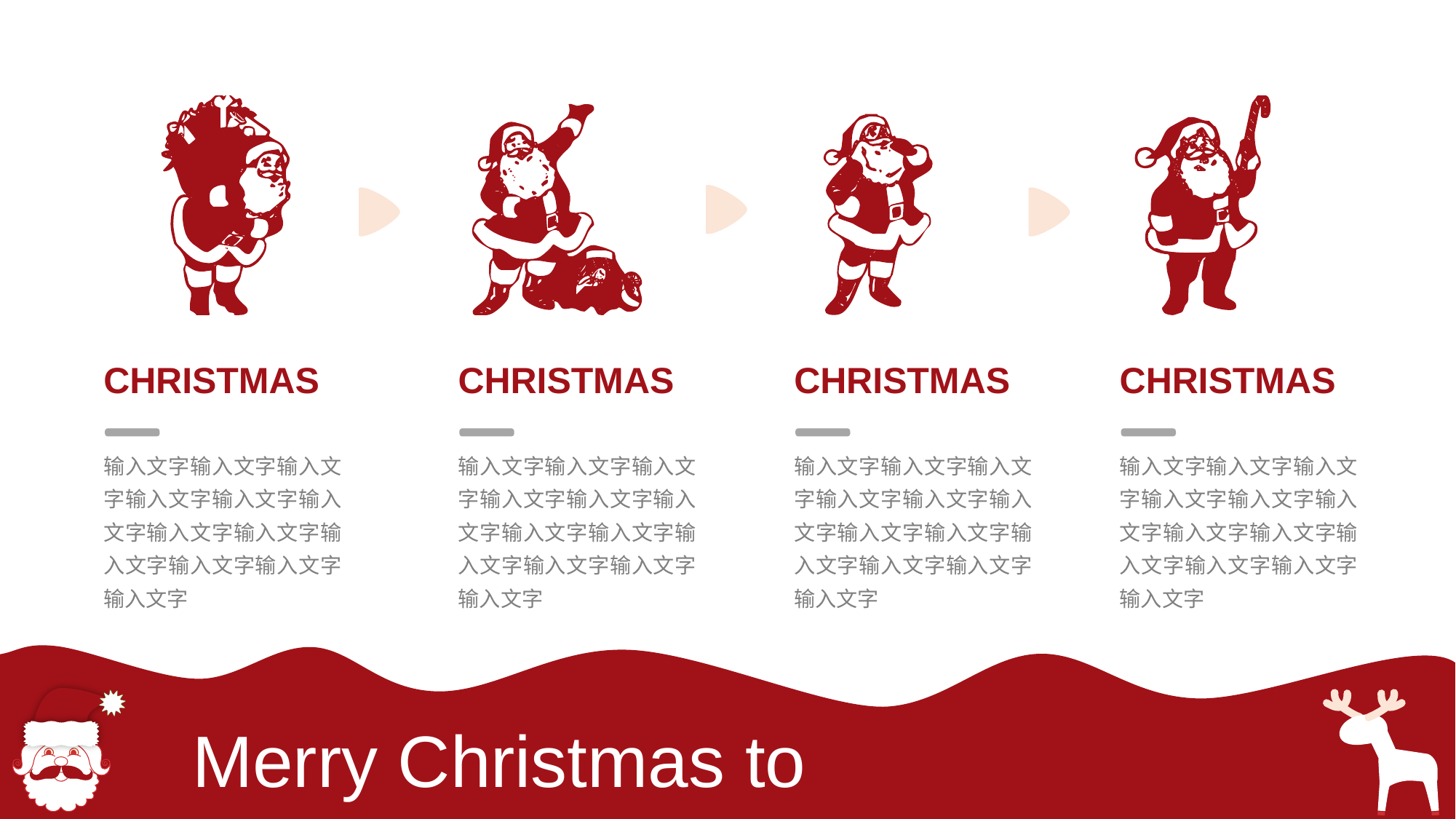

CHRISTMAS
CHRISTMAS
CHRISTMAS
CHRISTMAS

输入文字输入文字输入文字输入文字输入文字输入文字输入文字输入文字输入文字输入文字输入文字输入文字
输入文字输入文字输入文字输入文字输入文字输入文字输入文字输入文字输入文字输入文字输入文字输入文字
输入文字输入文字输入文字输入文字输入文字输入文字输入文字输入文字输入文字输入文字输入文字输入文字
输入文字输入文字输入文字输入文字输入文字输入文字输入文字输入文字输入文字输入文字输入文字输入文字

Merry Christmas to You